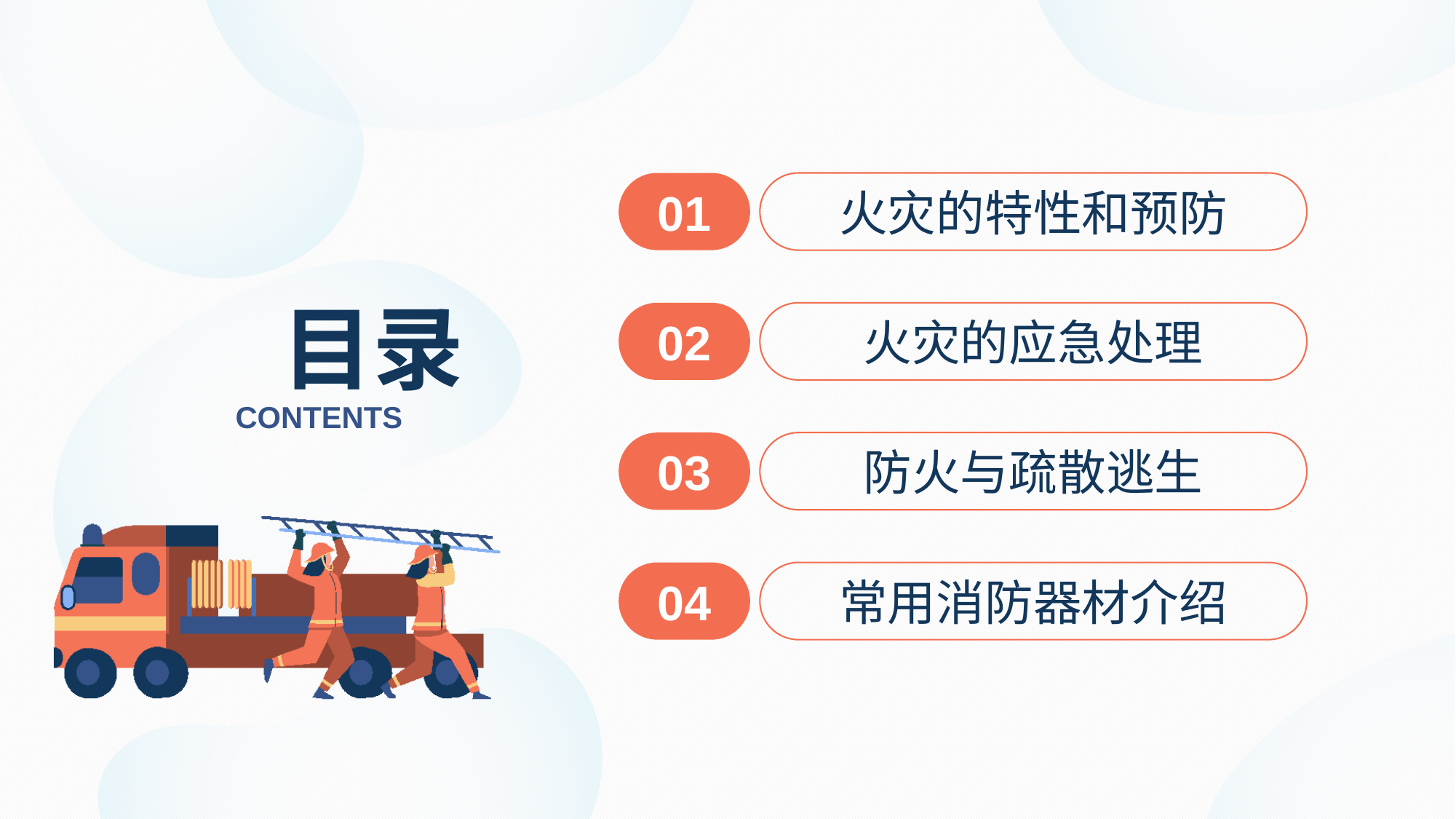

01
火灾的特性和预防
目录
CONTENTS
02
火灾的应急处理
03
防火与疏散逃生
04
常用消防器材介绍